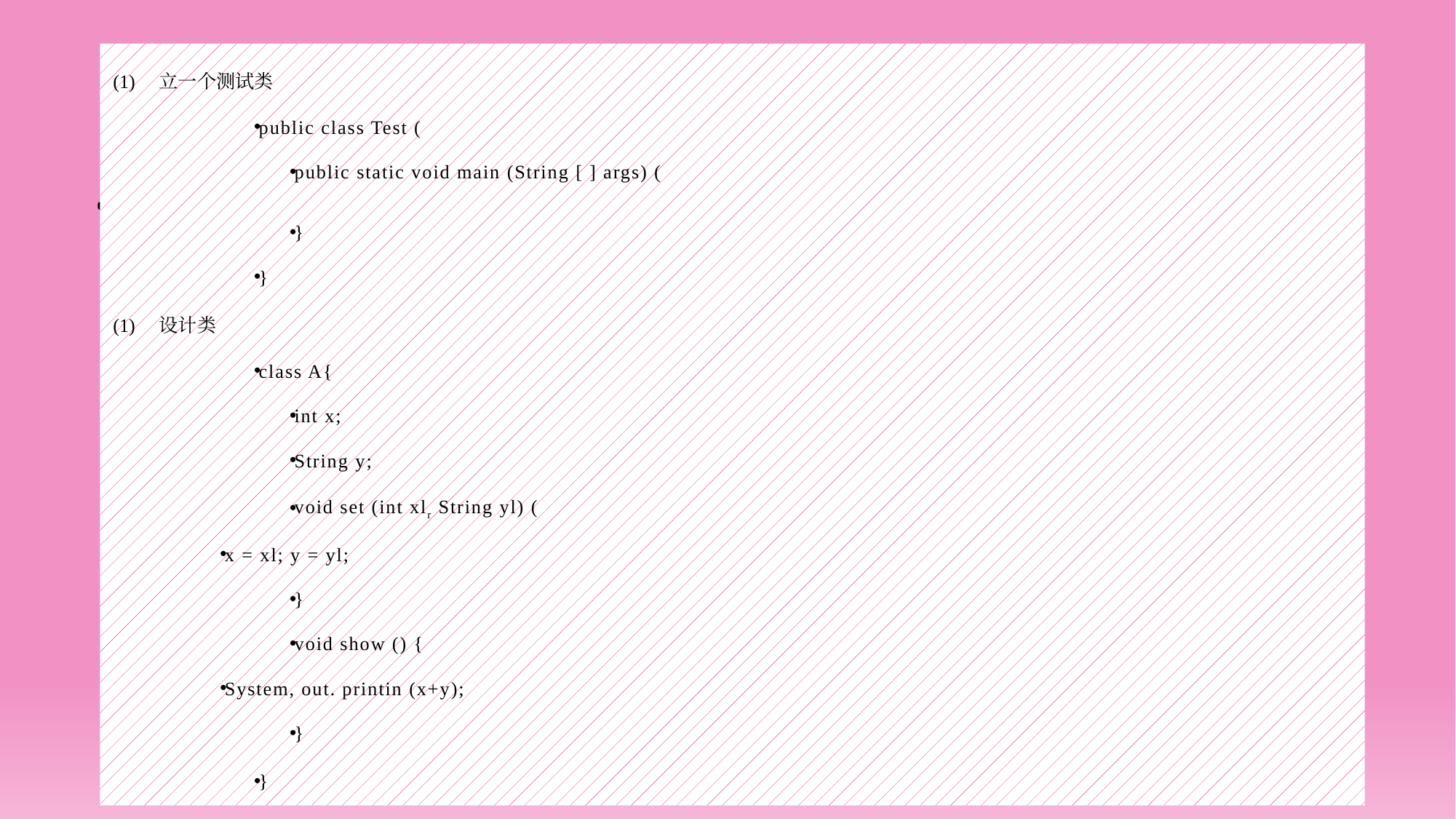

#
立一个测试类
public class Test (
public static void main (String [ ] args) (
}
}
设计类
class A{
int x;
String y;
void set (int xlr String yl) (
x = xl; y = yl;
}
void show () {
System, out. printin (x+y);
}
}